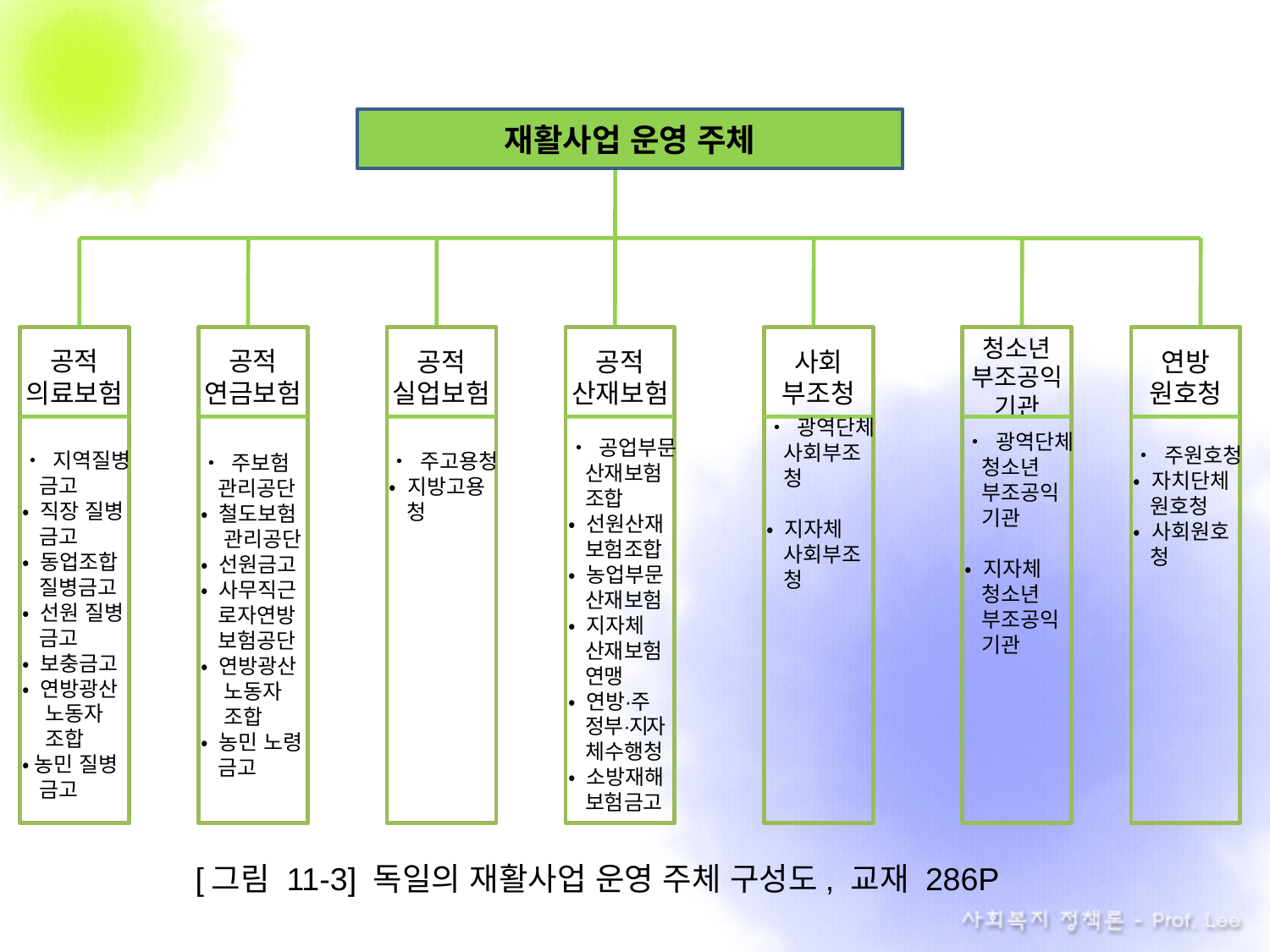

재활사업 운영 주체
공적
의료보험
∙
공적
연금보험

공적
실업보험
공적
산재보험
사회
부조청
청소년
부조공익
기관
연방
원호청
• 주고용청
• 지방고용
  청
• 주원호청
• 자치단체
  원호청
• 사회원호
  청
• 광역단체
  사회부조
  청

• 지자체
  사회부조
  청

• 광역단체
  청소년
  부조공익
  기관

• 지자체
  청소년
  부조공익
  기관

• 주보험
  관리공단
• 철도보험
   관리공단
• 선원금고
• 사무직근
  로자연방
  보험공단
• 연방광산
   노동자
   조합
• 농민 노령
  금고
• 지역질병
  금고
• 직장 질병
  금고
• 동업조합
  질병금고
• 선원 질병
  금고
• 보충금고
• 연방광산
   노동자
   조합
•농민 질병
  금고
• 공업부문
  산재보험
  조합
• 선원산재
  보험조합
• 농업부문
  산재보험
• 지자체
  산재보험
  연맹
• 연방∙주
  정부∙지자
   체수행청
• 소방재해
  보험금고
[그림 11-3] 독일의 재활사업 운영 주체 구성도, 교재 286P